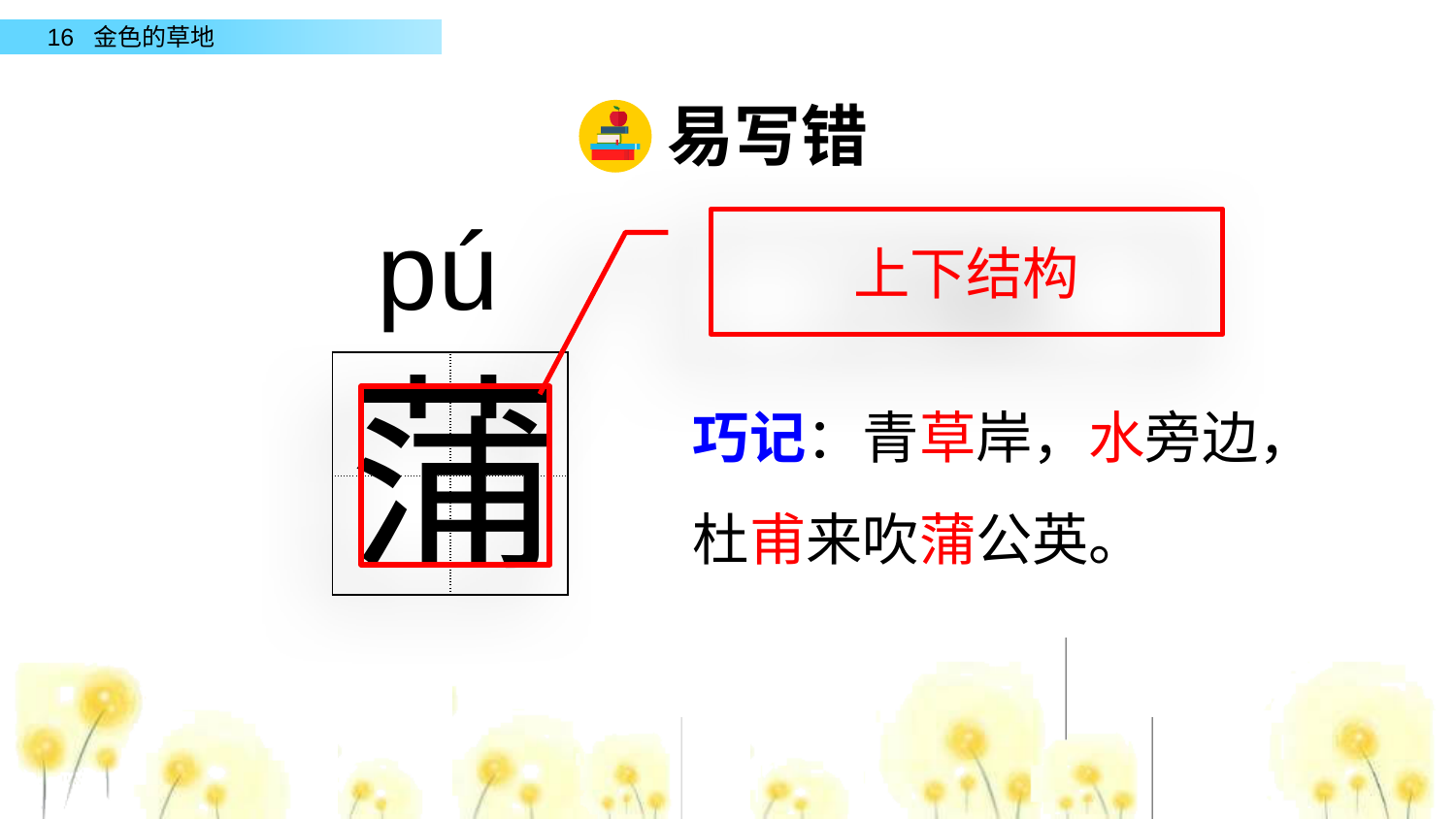

易写错

pú
上下结构
蒲
|  |  |
| --- | --- |
|  |  |
巧记：青草岸，水旁边，杜甫来吹蒲公英。